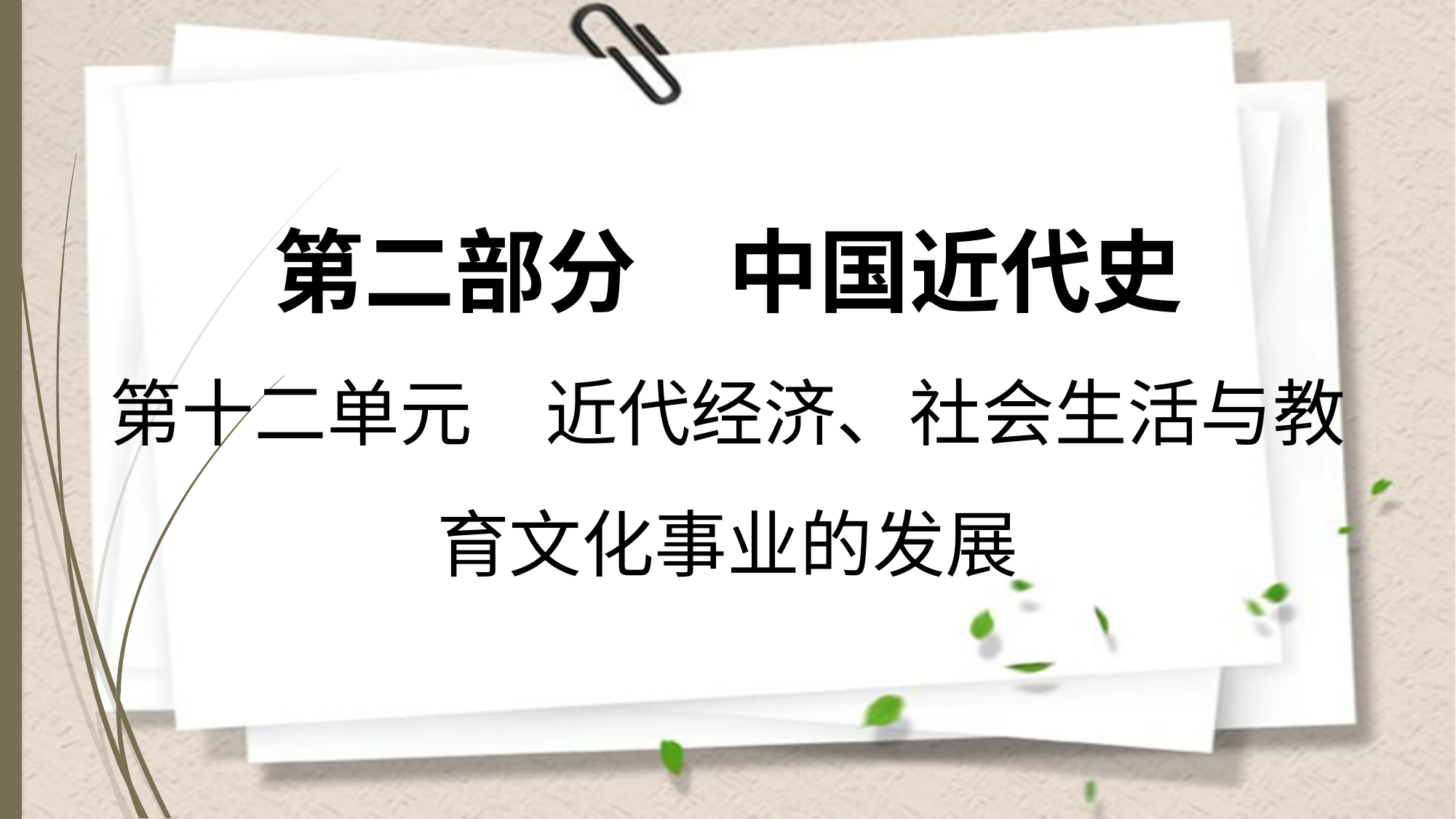

第二部分　中国近代史
第十二单元　近代经济、社会生活与教育文化事业的发展